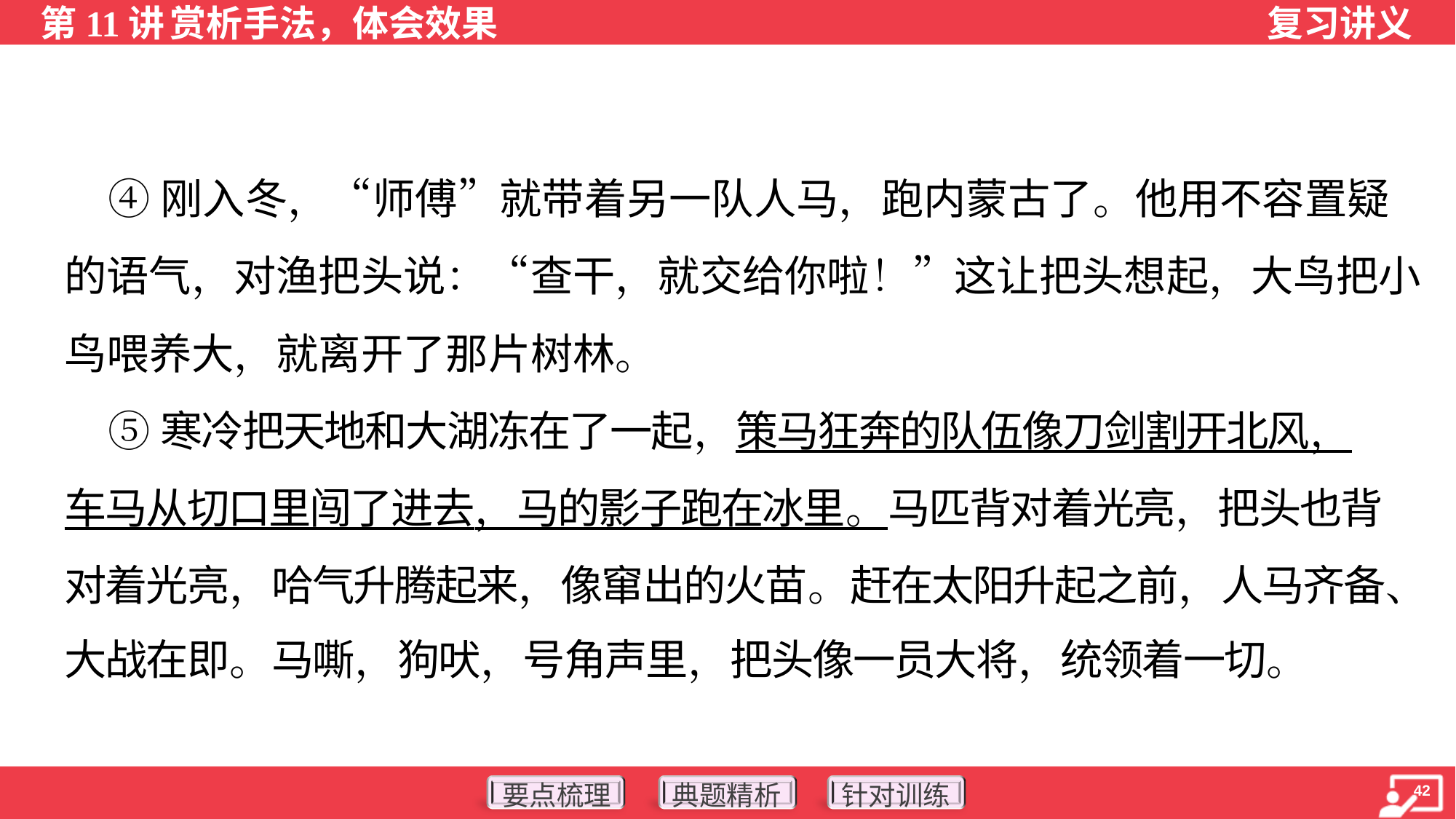

④刚入冬，“师傅”就带着另一队人马，跑内蒙古了。他用不容置疑
的语气，对渔把头说：“查干，就交给你啦！”这让把头想起，大鸟把小
鸟喂养大，就离开了那片树林。
    ⑤寒冷把天地和大湖冻在了一起，策马狂奔的队伍像刀剑割开北风，
车马从切口里闯了进去，马的影子跑在冰里。马匹背对着光亮，把头也背
对着光亮，哈气升腾起来，像窜出的火苗。赶在太阳升起之前，人马齐备、
大战在即。马嘶，狗吠，号角声里，把头像一员大将，统领着一切。